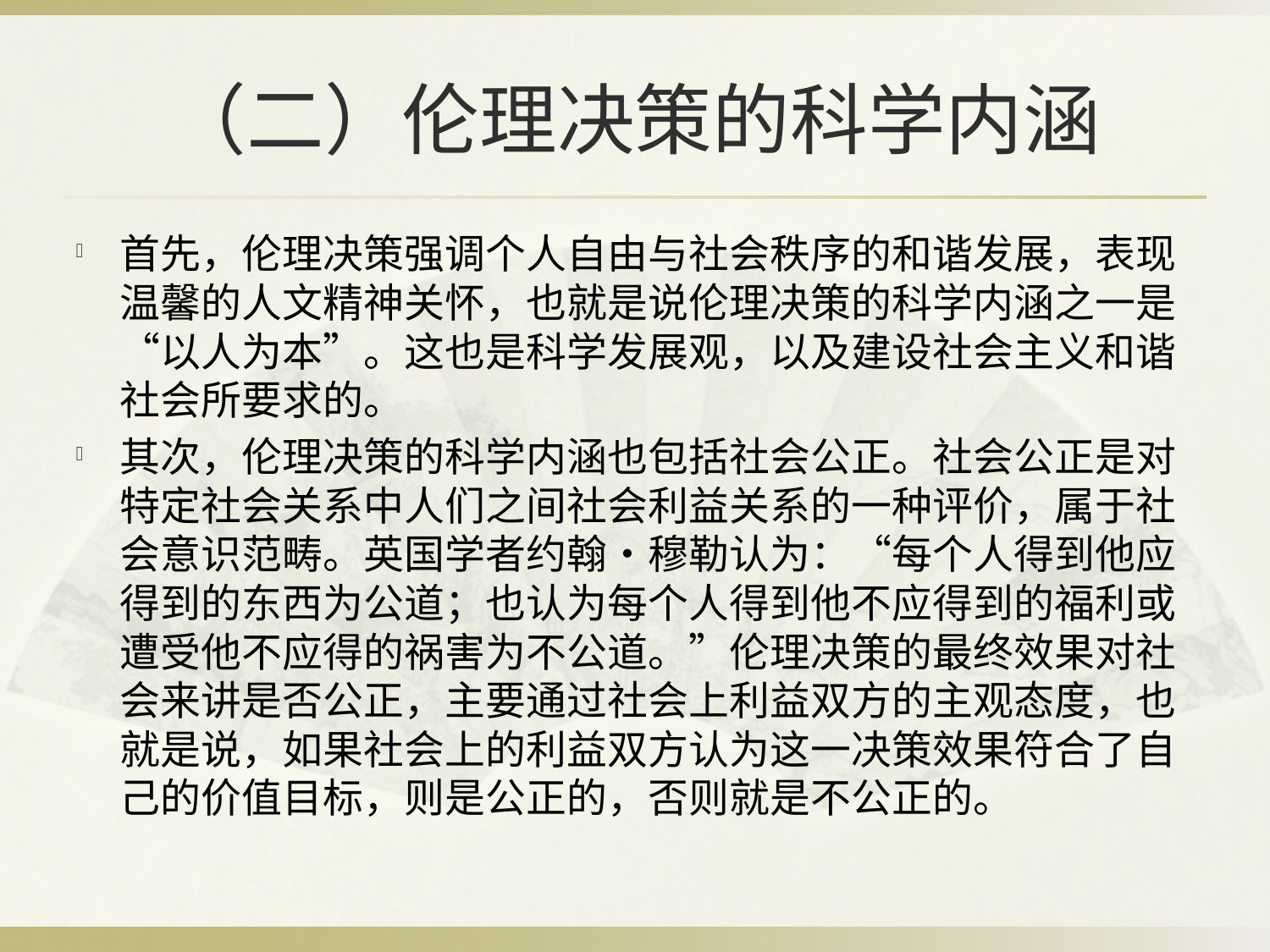

# （二）伦理决策的科学内涵
首先，伦理决策强调个人自由与社会秩序的和谐发展，表现温馨的人文精神关怀，也就是说伦理决策的科学内涵之一是“以人为本”。这也是科学发展观，以及建设社会主义和谐社会所要求的。
其次，伦理决策的科学内涵也包括社会公正。社会公正是对特定社会关系中人们之间社会利益关系的一种评价，属于社会意识范畴。英国学者约翰•穆勒认为：“每个人得到他应得到的东西为公道；也认为每个人得到他不应得到的福利或遭受他不应得的祸害为不公道。”伦理决策的最终效果对社会来讲是否公正，主要通过社会上利益双方的主观态度，也就是说，如果社会上的利益双方认为这一决策效果符合了自己的价值目标，则是公正的，否则就是不公正的。